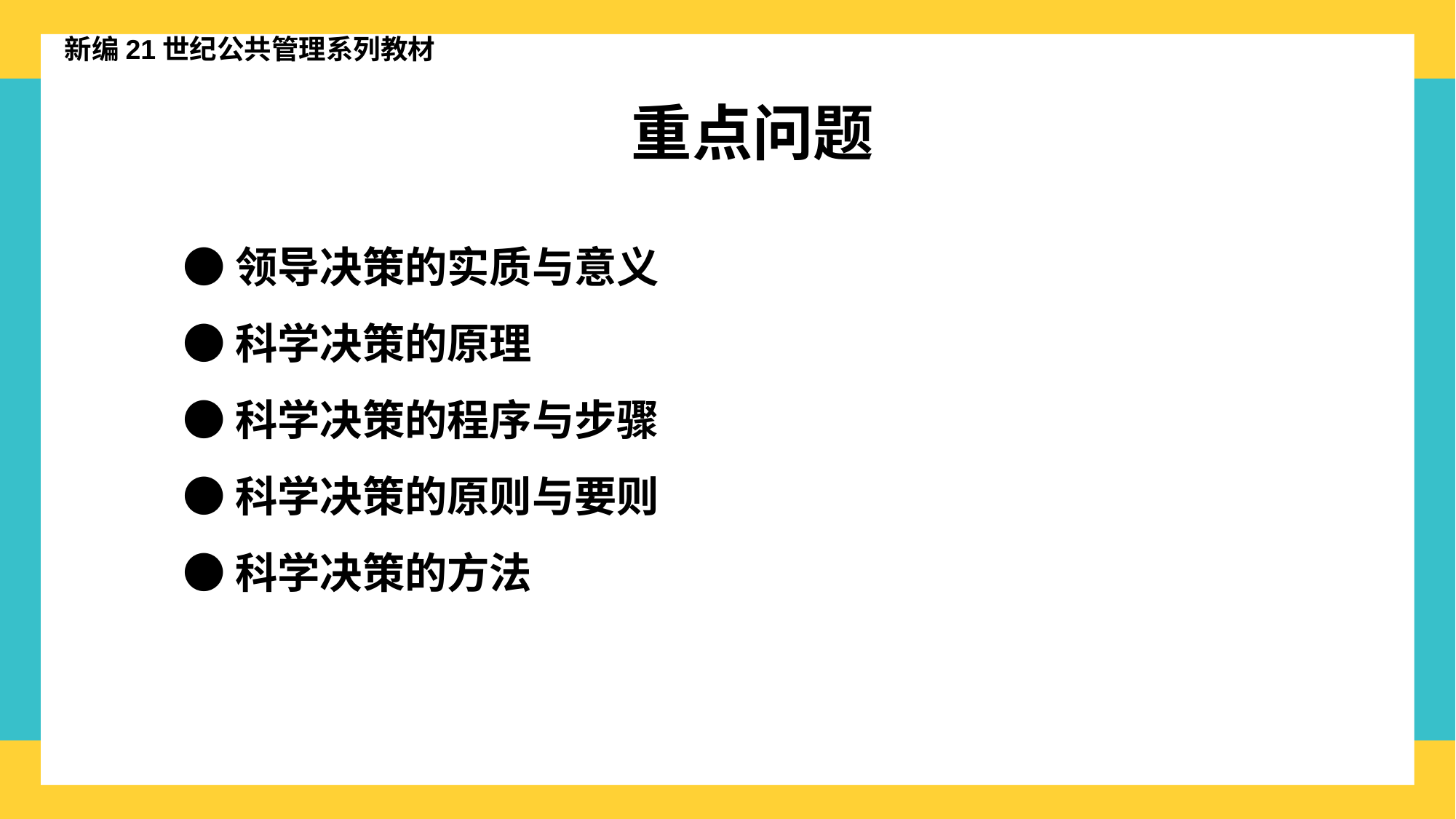

新编21世纪公共管理系列教材
重点问题
●领导决策的实质与意义
●科学决策的原理
●科学决策的程序与步骤
●科学决策的原则与要则
●科学决策的方法